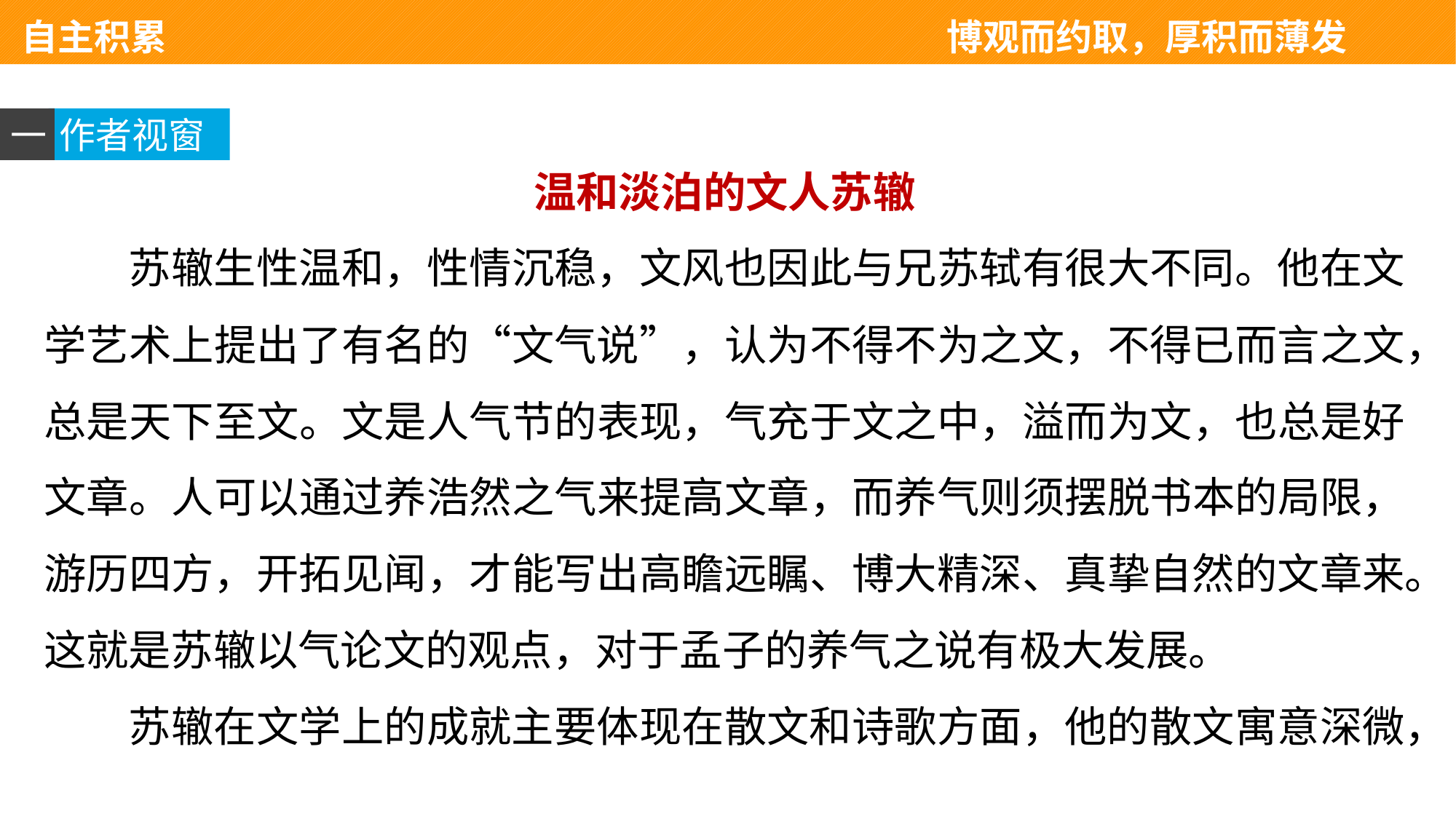

自主积累                                 　　　　　　　　　　　　　　博观而约取，厚积而薄发
一
作者视窗
温和淡泊的文人苏辙
苏辙生性温和，性情沉稳，文风也因此与兄苏轼有很大不同。他在文学艺术上提出了有名的“文气说”，认为不得不为之文，不得已而言之文，总是天下至文。文是人气节的表现，气充于文之中，溢而为文，也总是好文章。人可以通过养浩然之气来提高文章，而养气则须摆脱书本的局限，游历四方，开拓见闻，才能写出高瞻远瞩、博大精深、真挚自然的文章来。这就是苏辙以气论文的观点，对于孟子的养气之说有极大发展。
苏辙在文学上的成就主要体现在散文和诗歌方面，他的散文寓意深微，